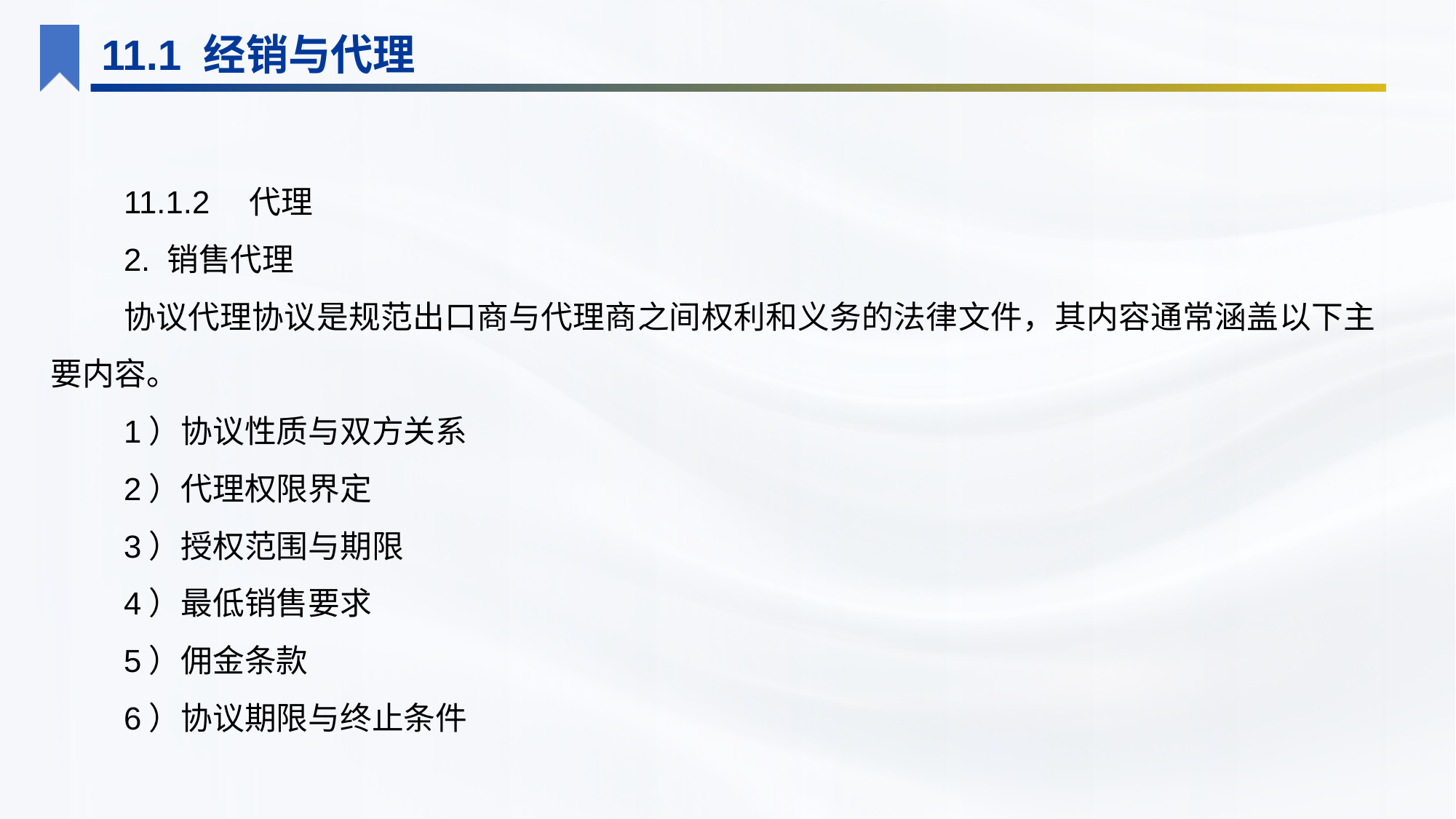

11.1 经销与代理
11.1.2　代理
2. 销售代理
协议代理协议是规范出口商与代理商之间权利和义务的法律文件，其内容通常涵盖以下主要内容。
1）协议性质与双方关系
2）代理权限界定
3）授权范围与期限
4）最低销售要求
5）佣金条款
6）协议期限与终止条件